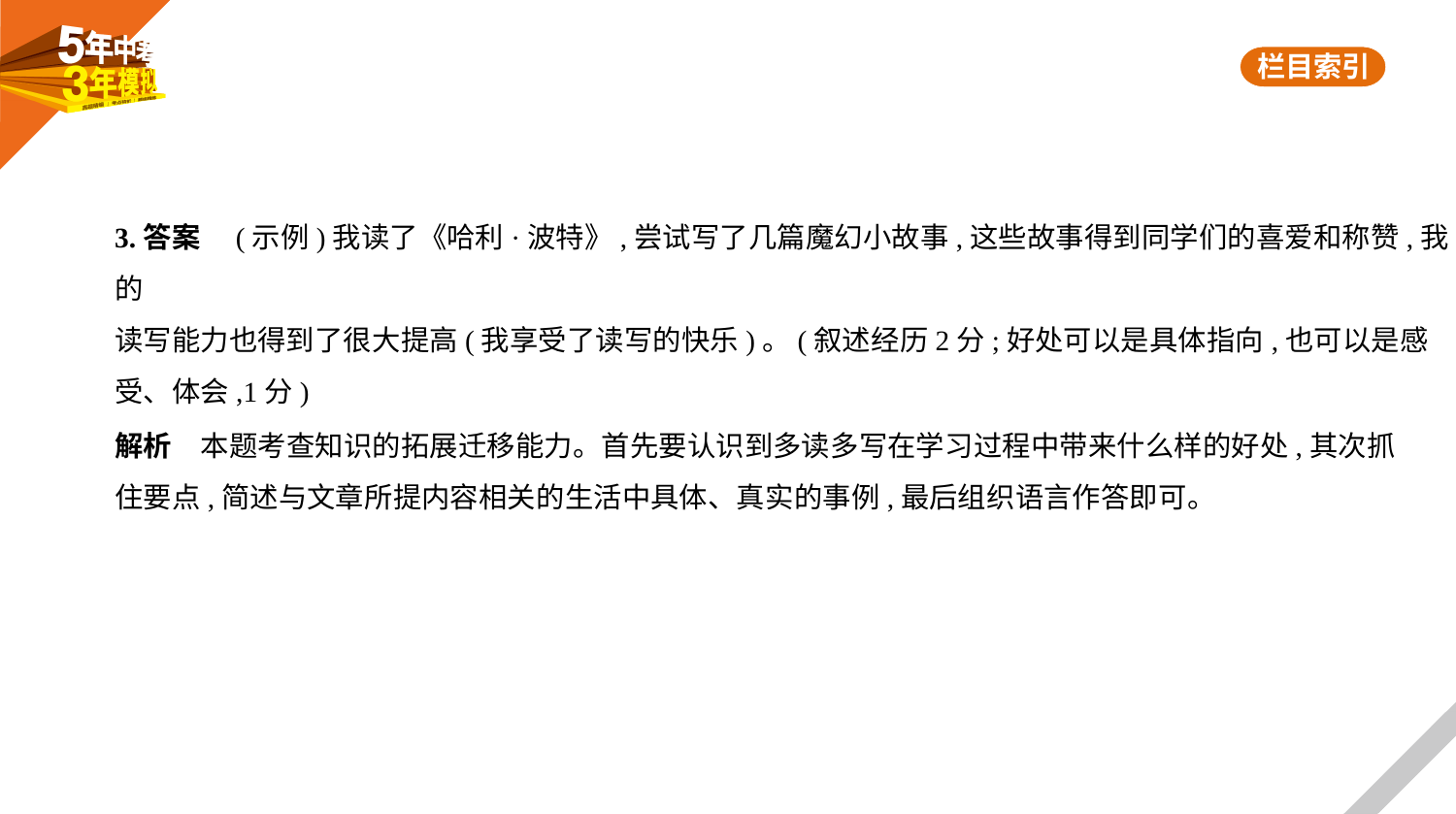

3.答案　(示例)我读了《哈利·波特》,尝试写了几篇魔幻小故事,这些故事得到同学们的喜爱和称赞,我的
读写能力也得到了很大提高(我享受了读写的快乐)。(叙述经历2分;好处可以是具体指向,也可以是感
受、体会,1分)
解析　本题考查知识的拓展迁移能力。首先要认识到多读多写在学习过程中带来什么样的好处,其次抓
住要点,简述与文章所提内容相关的生活中具体、真实的事例,最后组织语言作答即可。